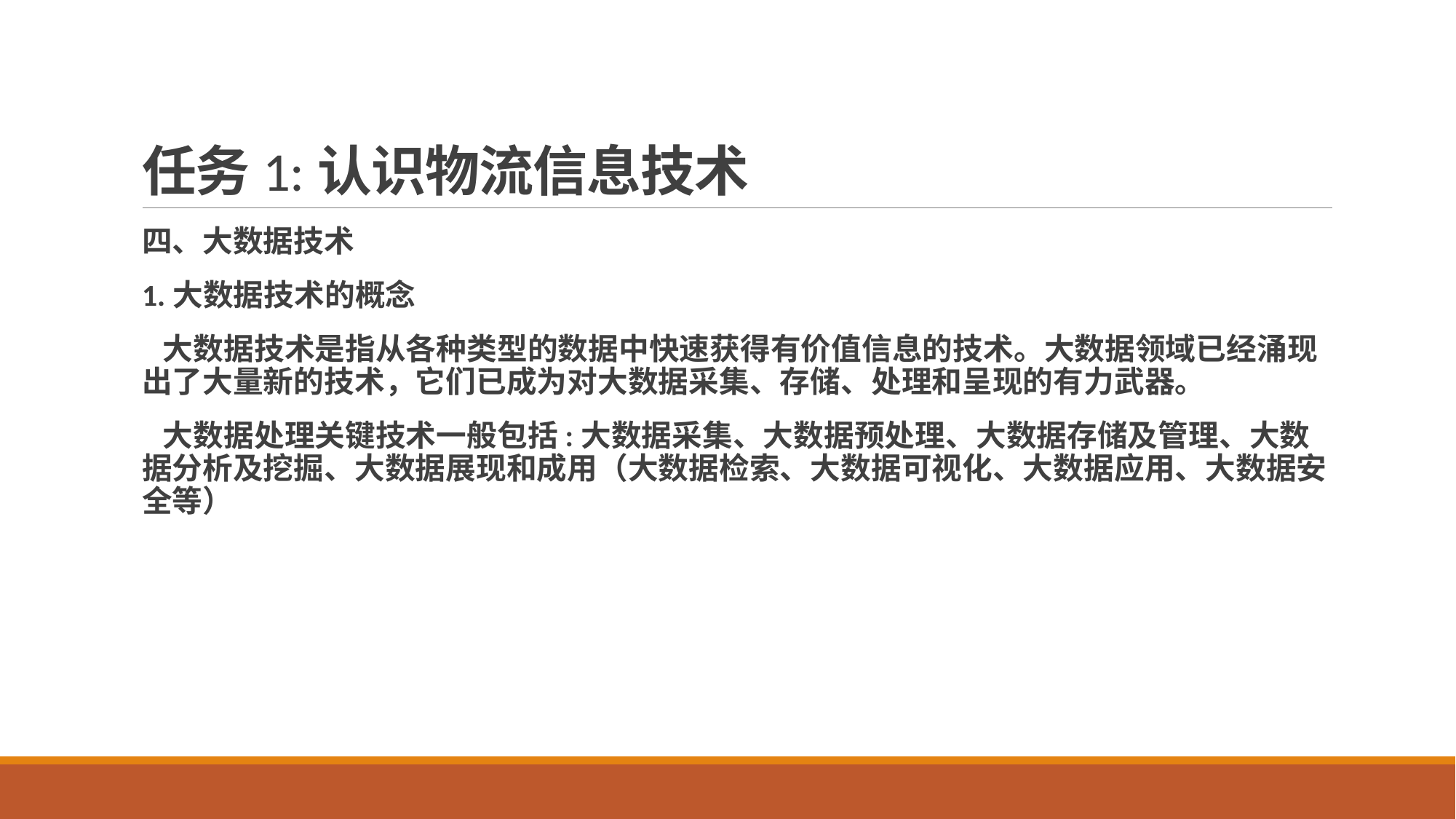

# 任务1:认识物流信息技术
四、大数据技术
1.大数据技术的概念
  大数据技术是指从各种类型的数据中快速获得有价值信息的技术。大数据领域已经涌现出了大量新的技术，它们已成为对大数据采集、存储、处理和呈现的有力武器。
  大数据处理关键技术一般包括:大数据采集、大数据预处理、大数据存储及管理、大数据分析及挖掘、大数据展现和成用（大数据检索、大数据可视化、大数据应用、大数据安全等）